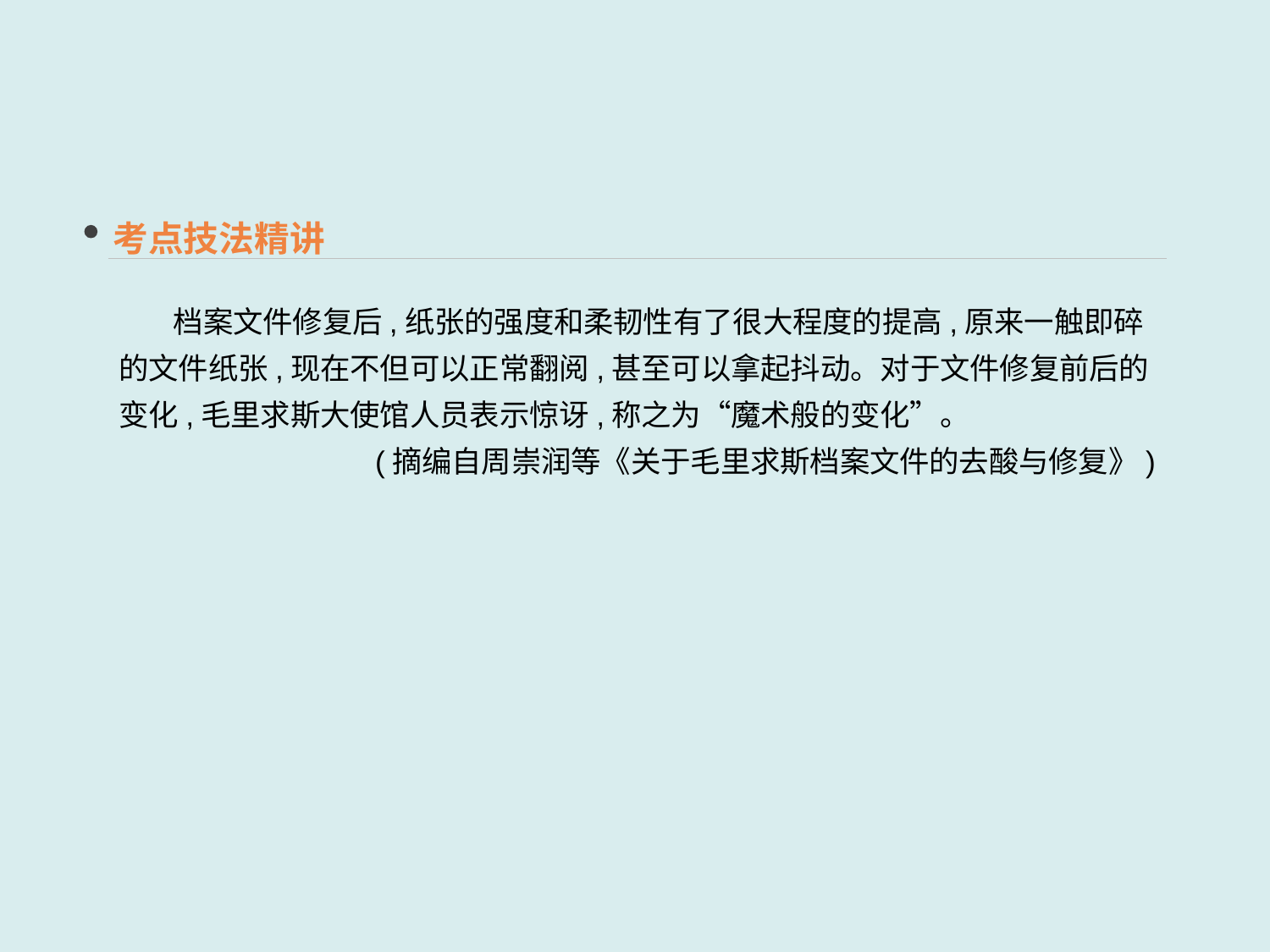

考点技法精讲

       档案文件修复后,纸张的强度和柔韧性有了很大程度的提高,原来一触即碎的文件纸张,现在不但可以正常翻阅,甚至可以拿起抖动。对于文件修复前后的变化,毛里求斯大使馆人员表示惊讶,称之为“魔术般的变化”。
(摘编自周崇润等《关于毛里求斯档案文件的去酸与修复》)